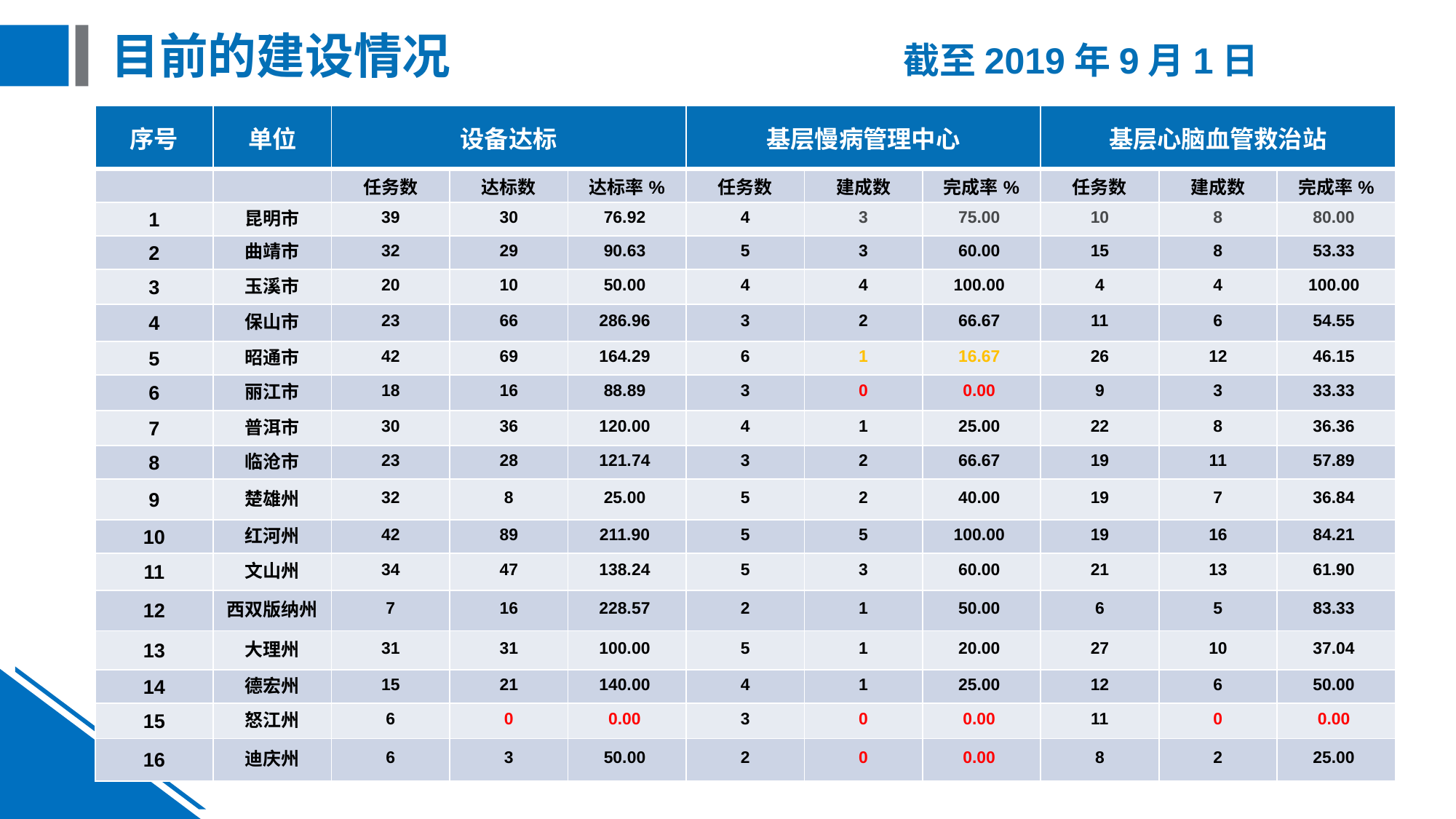

# 目前的建设情况                                         截至2019年9月1日
| 序号 | 单位 | 设备达标 |  |  | 基层慢病管理中心 |  |  | 基层心脑血管救治站 |  |  |
| --- | --- | --- | --- | --- | --- | --- | --- | --- | --- | --- |
|  |  | 任务数 | 达标数 | 达标率% | 任务数 | 建成数 | 完成率% | 任务数 | 建成数 | 完成率% |
| 1 | 昆明市 | 39 | 30 | 76.92 | 4 | 3 | 75.00 | 10 | 8 | 80.00 |
| 2 | 曲靖市 | 32 | 29 | 90.63 | 5 | 3 | 60.00 | 15 | 8 | 53.33 |
| 3 | 玉溪市 | 20 | 10 | 50.00 | 4 | 4 | 100.00 | 4 | 4 | 100.00 |
| 4 | 保山市 | 23 | 66 | 286.96 | 3 | 2 | 66.67 | 11 | 6 | 54.55 |
| 5 | 昭通市 | 42 | 69 | 164.29 | 6 | 1 | 16.67 | 26 | 12 | 46.15 |
| 6 | 丽江市 | 18 | 16 | 88.89 | 3 | 0 | 0.00 | 9 | 3 | 33.33 |
| 7 | 普洱市 | 30 | 36 | 120.00 | 4 | 1 | 25.00 | 22 | 8 | 36.36 |
| 8 | 临沧市 | 23 | 28 | 121.74 | 3 | 2 | 66.67 | 19 | 11 | 57.89 |
| 9 | 楚雄州 | 32 | 8 | 25.00 | 5 | 2 | 40.00 | 19 | 7 | 36.84 |
| 10 | 红河州 | 42 | 89 | 211.90 | 5 | 5 | 100.00 | 19 | 16 | 84.21 |
| 11 | 文山州 | 34 | 47 | 138.24 | 5 | 3 | 60.00 | 21 | 13 | 61.90 |
| 12 | 西双版纳州 | 7 | 16 | 228.57 | 2 | 1 | 50.00 | 6 | 5 | 83.33 |
| 13 | 大理州 | 31 | 31 | 100.00 | 5 | 1 | 20.00 | 27 | 10 | 37.04 |
| 14 | 德宏州 | 15 | 21 | 140.00 | 4 | 1 | 25.00 | 12 | 6 | 50.00 |
| 15 | 怒江州 | 6 | 0 | 0.00 | 3 | 0 | 0.00 | 11 | 0 | 0.00 |
| 16 | 迪庆州 | 6 | 3 | 50.00 | 2 | 0 | 0.00 | 8 | 2 | 25.00 |